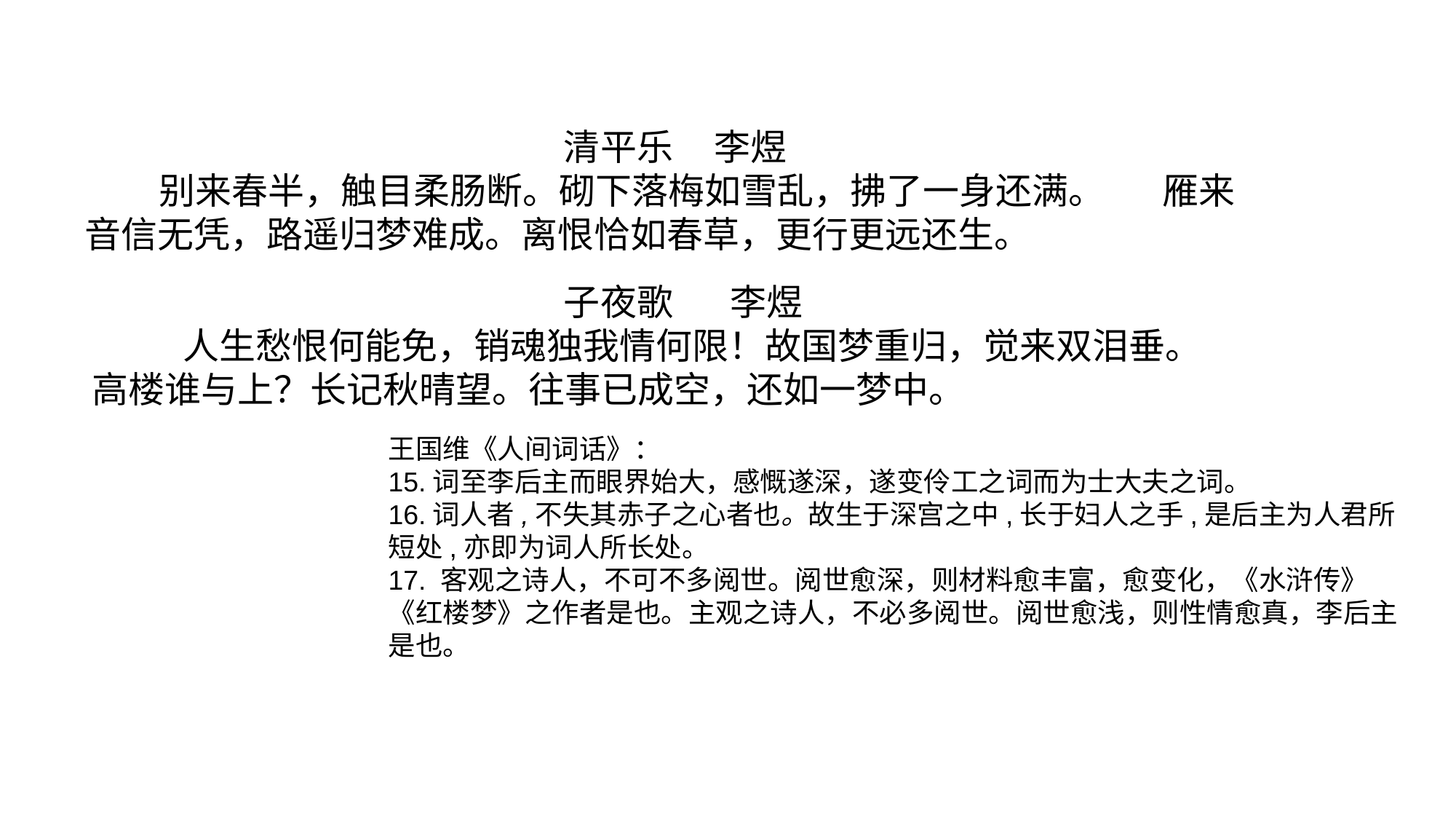

#
清平乐     李煜
        别来春半，触目柔肠断。砌下落梅如雪乱，拂了一身还满。       雁来音信无凭，路遥归梦难成。离恨恰如春草，更行更远还生。
子夜歌       李煜
          人生愁恨何能免，销魂独我情何限！故国梦重归，觉来双泪垂。       高楼谁与上？长记秋晴望。往事已成空，还如一梦中。
王国维《人间词话》：
15.词至李后主而眼界始大，感慨遂深，遂变伶工之词而为士大夫之词。
16.词人者,不失其赤子之心者也。故生于深宫之中,长于妇人之手,是后主为人君所短处,亦即为词人所长处。
17. 客观之诗人，不可不多阅世。阅世愈深，则材料愈丰富，愈变化，《水浒传》《红楼梦》之作者是也。主观之诗人，不必多阅世。阅世愈浅，则性情愈真，李后主是也。